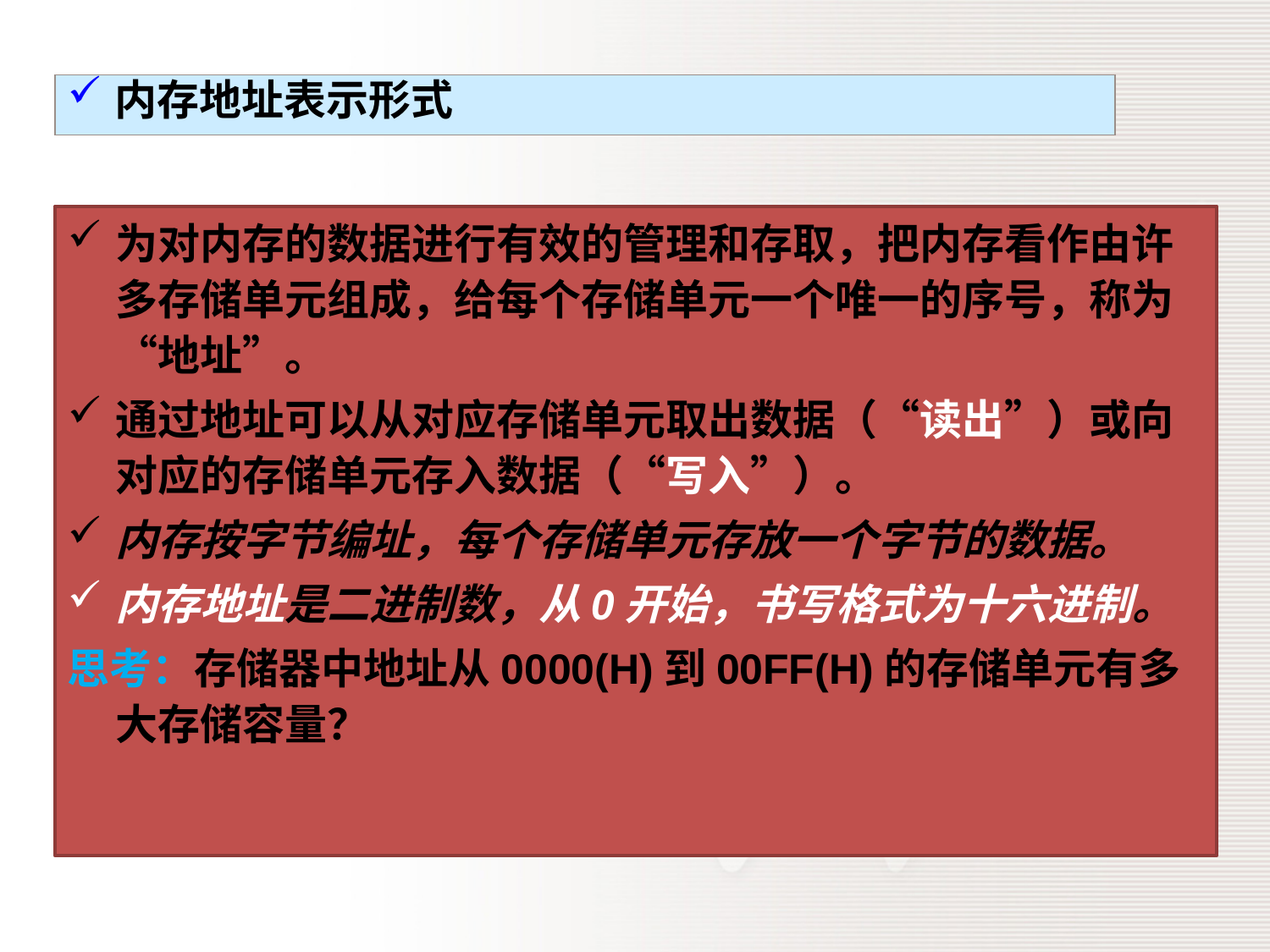

内存地址表示形式
为对内存的数据进行有效的管理和存取，把内存看作由许多存储单元组成，给每个存储单元一个唯一的序号，称为“地址”。
通过地址可以从对应存储单元取出数据（“读出”）或向对应的存储单元存入数据（“写入”）。
内存按字节编址，每个存储单元存放一个字节的数据。
内存地址是二进制数，从0开始，书写格式为十六进制。
思考：存储器中地址从0000(H)到00FF(H)的存储单元有多大存储容量？